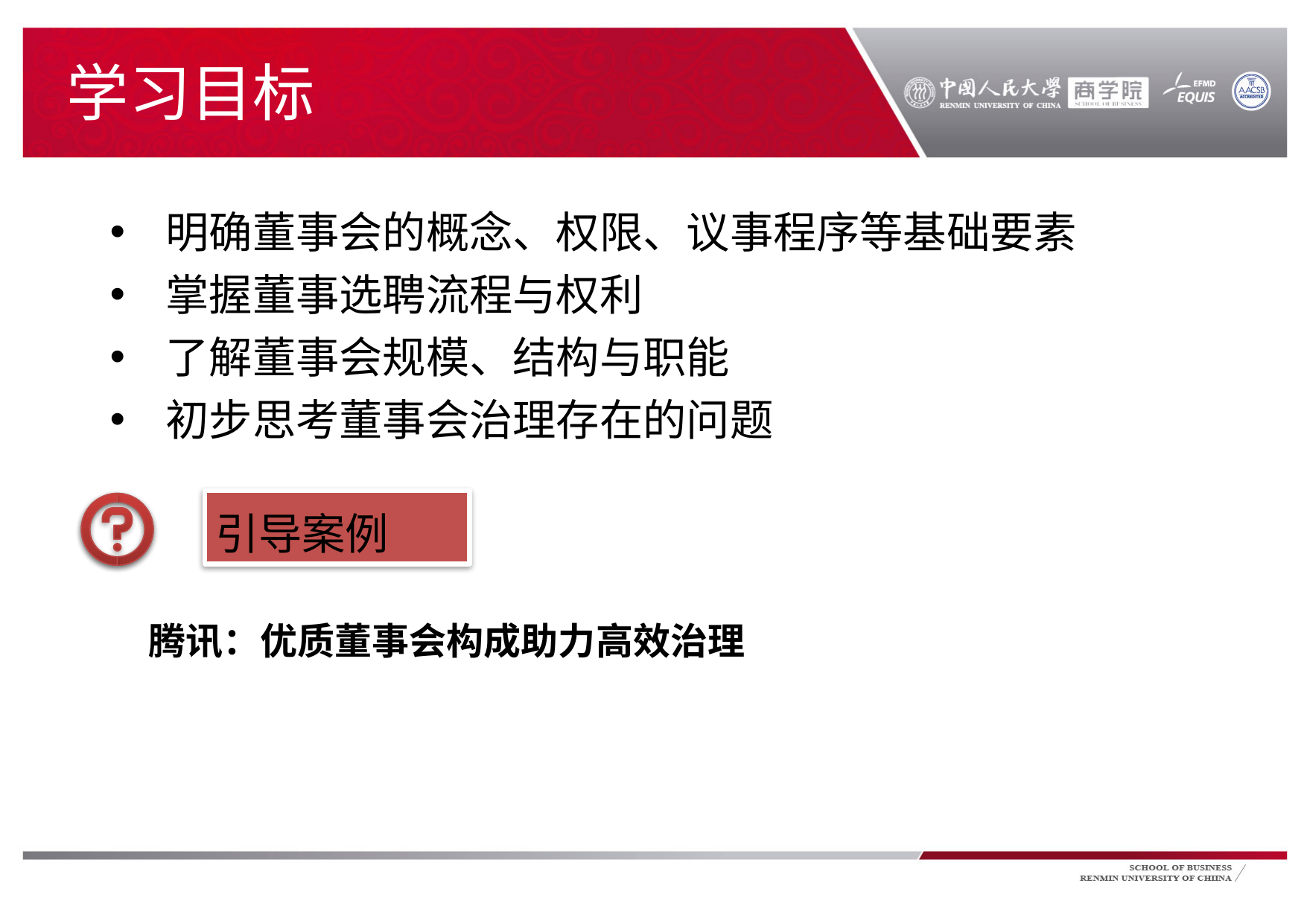

# 学习目标

明确董事会的概念、权限、议事程序等基础要素
掌握董事选聘流程与权利
了解董事会规模、结构与职能
初步思考董事会治理存在的问题
引导案例

腾讯：优质董事会构成助力高效治理